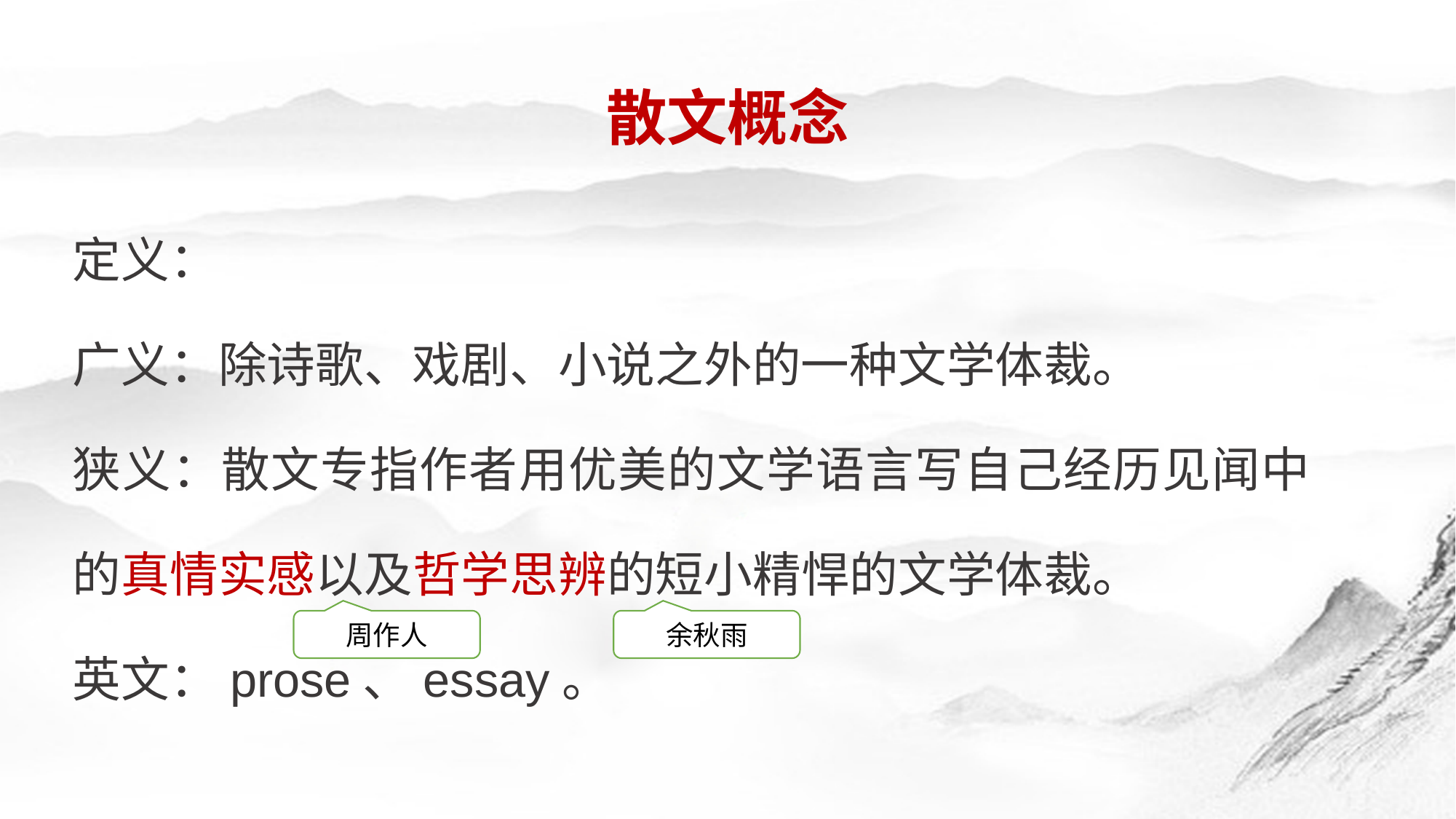

散文概念
定义：
广义：除诗歌、戏剧、小说之外的一种文学体裁。
狭义：散文专指作者用优美的文学语言写自己经历见闻中的真情实感以及哲学思辨的短小精悍的文学体裁。
英文：prose、essay。

周作人
余秋雨